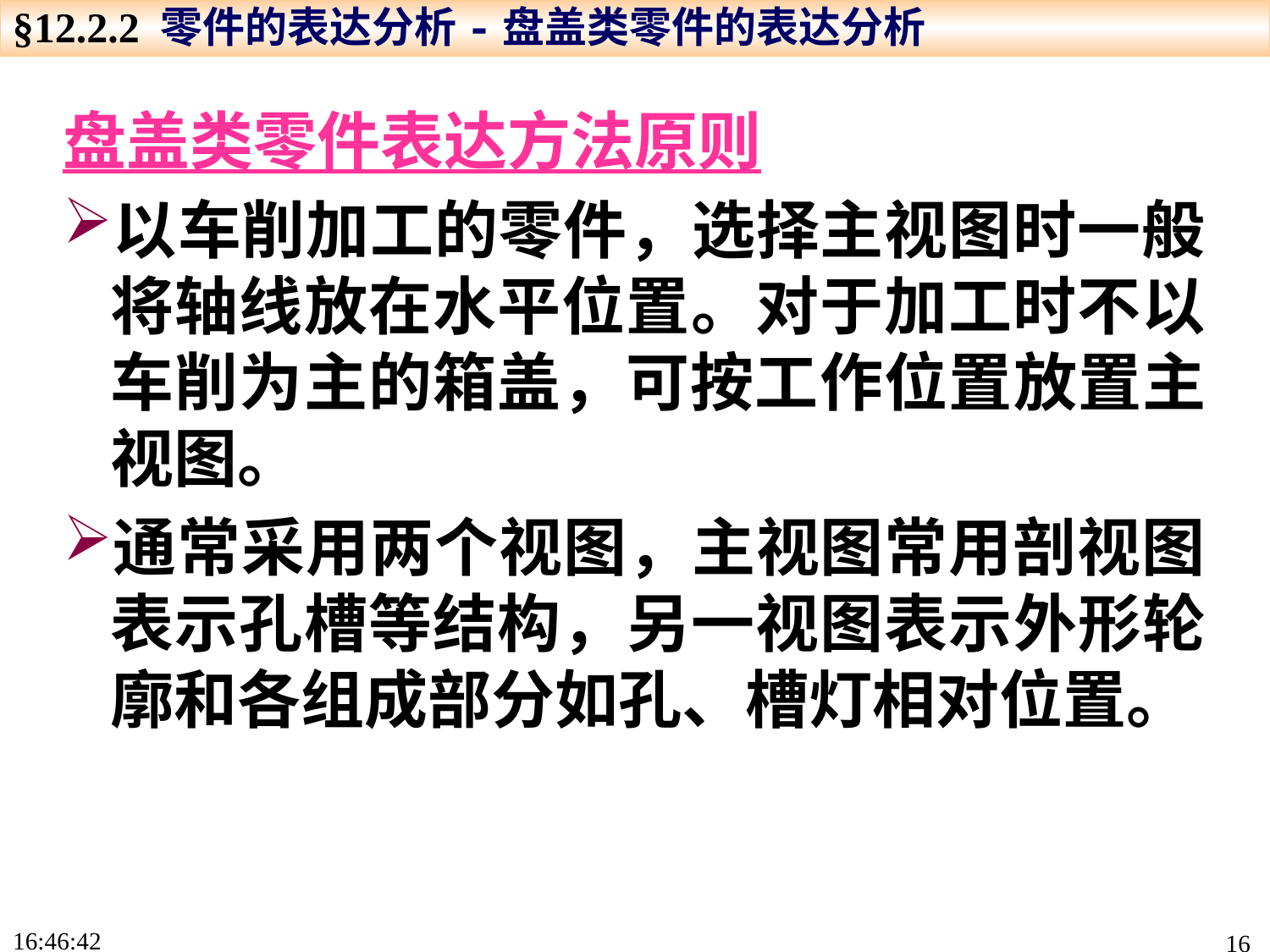

§12.2.2 零件的表达分析-盘盖类零件的表达分析
盘盖类零件表达方法原则
以车削加工的零件，选择主视图时一般将轴线放在水平位置。对于加工时不以车削为主的箱盖，可按工作位置放置主视图。
通常采用两个视图，主视图常用剖视图表示孔槽等结构，另一视图表示外形轮廓和各组成部分如孔、槽灯相对位置。
16:46:42
16